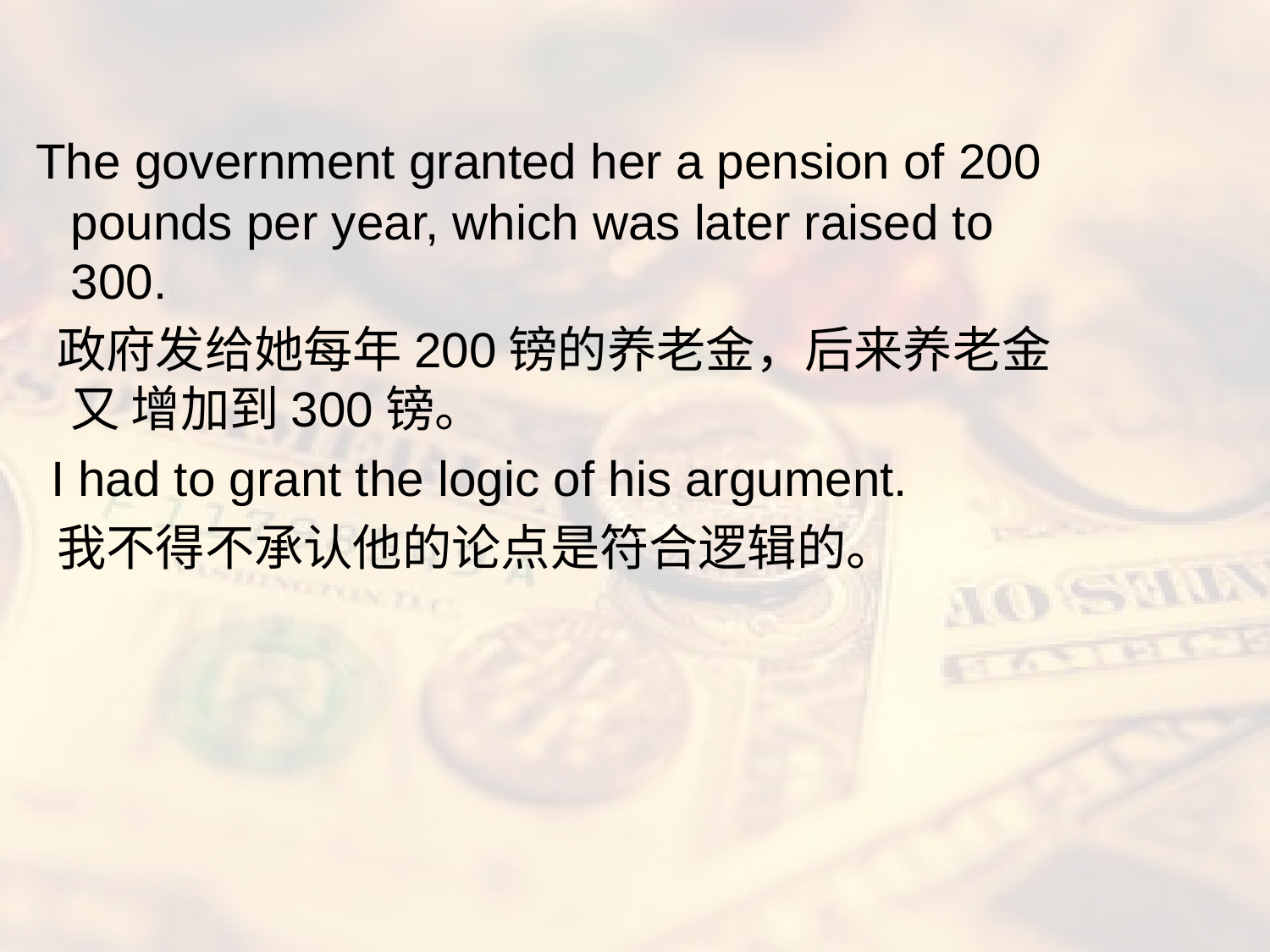

#
 The government granted her a pension of 200 pounds per year, which was later raised to 300.
  政府发给她每年200镑的养老金，后来养老金又 增加到300镑。
  I had to grant the logic of his argument.
  我不得不承认他的论点是符合逻辑的。